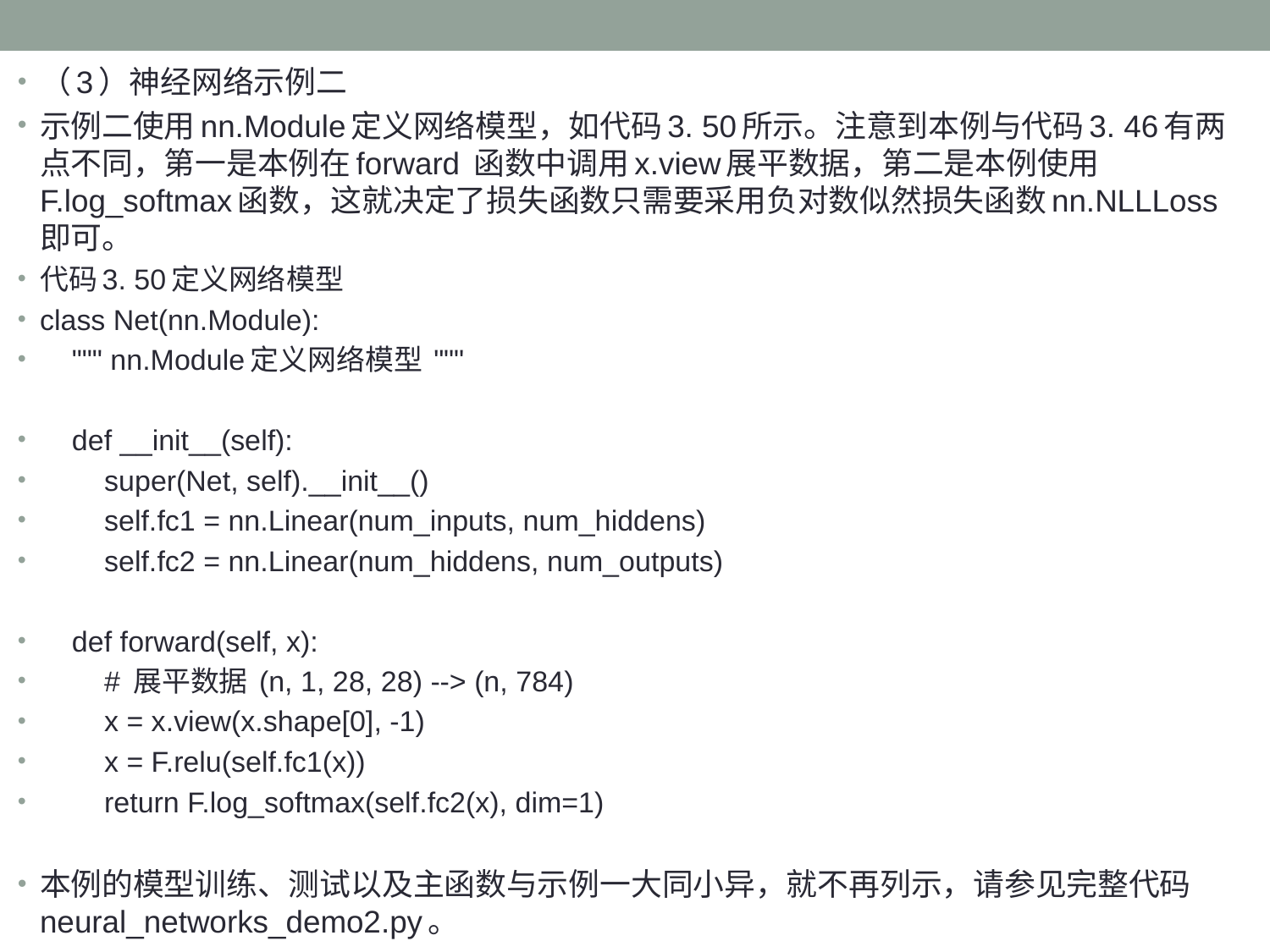

（3）神经网络示例二
示例二使用nn.Module定义网络模型，如代码3. 50所示。注意到本例与代码3. 46有两点不同，第一是本例在forward 函数中调用x.view展平数据，第二是本例使用F.log_softmax函数，这就决定了损失函数只需要采用负对数似然损失函数nn.NLLLoss即可。
代码3. 50定义网络模型
class Net(nn.Module):
    """ nn.Module定义网络模型 """

    def __init__(self):
        super(Net, self).__init__()
        self.fc1 = nn.Linear(num_inputs, num_hiddens)
        self.fc2 = nn.Linear(num_hiddens, num_outputs)

    def forward(self, x):
        # 展平数据 (n, 1, 28, 28) --> (n, 784)
        x = x.view(x.shape[0], -1)
        x = F.relu(self.fc1(x))
        return F.log_softmax(self.fc2(x), dim=1)

本例的模型训练、测试以及主函数与示例一大同小异，就不再列示，请参见完整代码neural_networks_demo2.py。